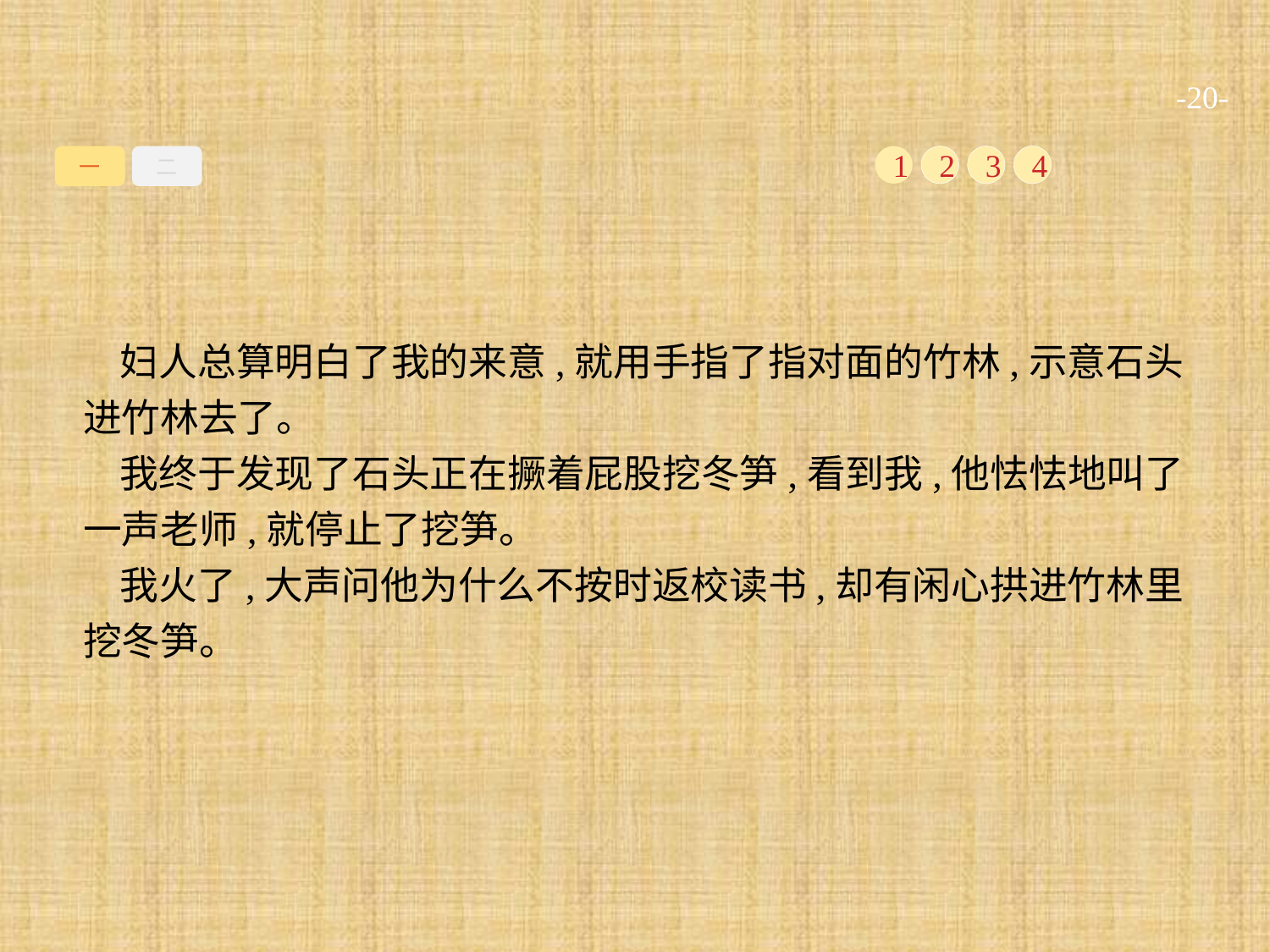

-20-
一
二
1
2
3
4
妇人总算明白了我的来意,就用手指了指对面的竹林,示意石头进竹林去了。
我终于发现了石头正在撅着屁股挖冬笋,看到我,他怯怯地叫了一声老师,就停止了挖笋。
我火了,大声问他为什么不按时返校读书,却有闲心拱进竹林里挖冬笋。